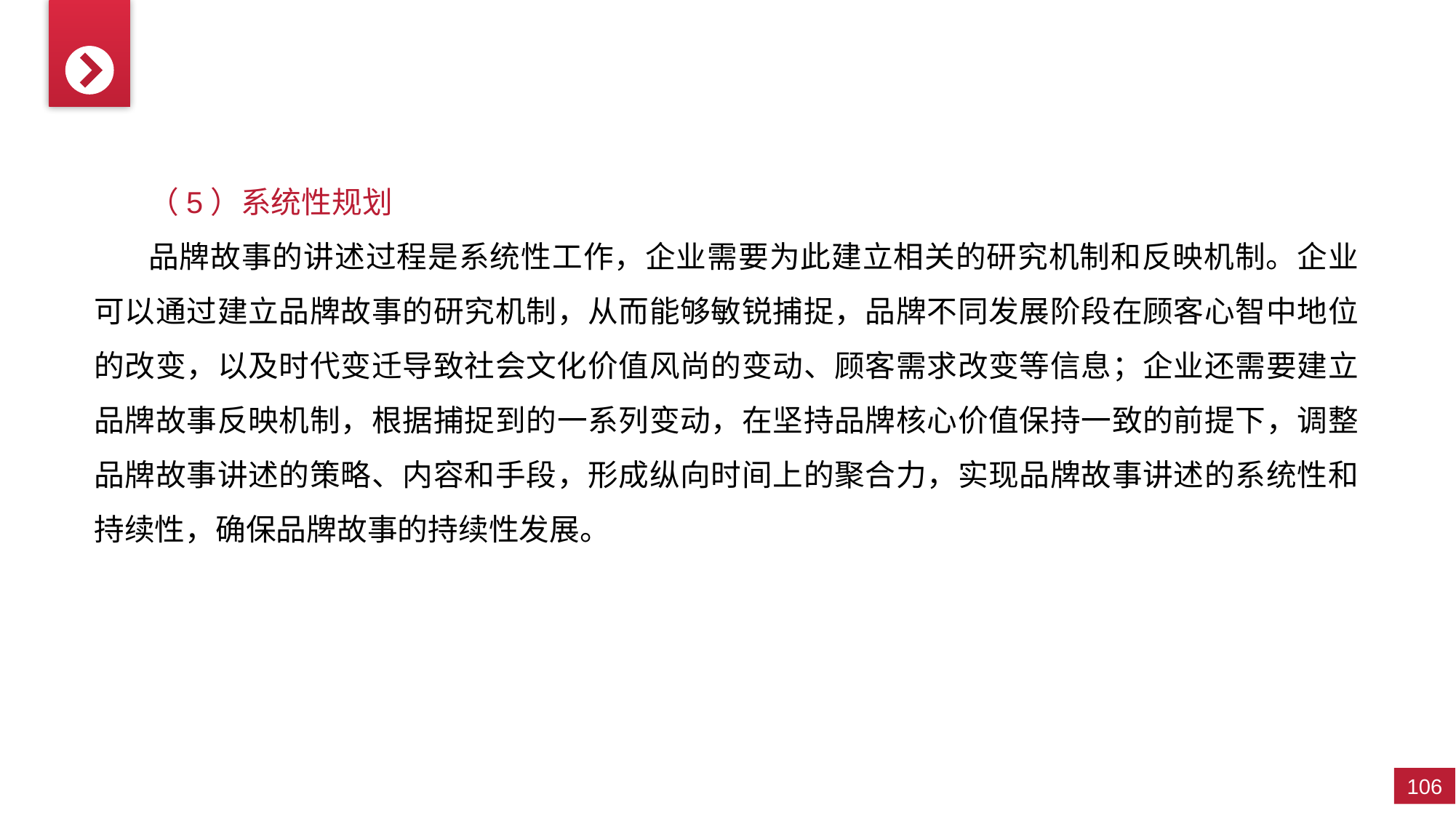

（5）系统性规划
品牌故事的讲述过程是系统性工作，企业需要为此建立相关的研究机制和反映机制。企业可以通过建立品牌故事的研究机制，从而能够敏锐捕捉，品牌不同发展阶段在顾客心智中地位的改变，以及时代变迁导致社会文化价值风尚的变动、顾客需求改变等信息；企业还需要建立品牌故事反映机制，根据捕捉到的一系列变动，在坚持品牌核心价值保持一致的前提下，调整品牌故事讲述的策略、内容和手段，形成纵向时间上的聚合力，实现品牌故事讲述的系统性和持续性，确保品牌故事的持续性发展。